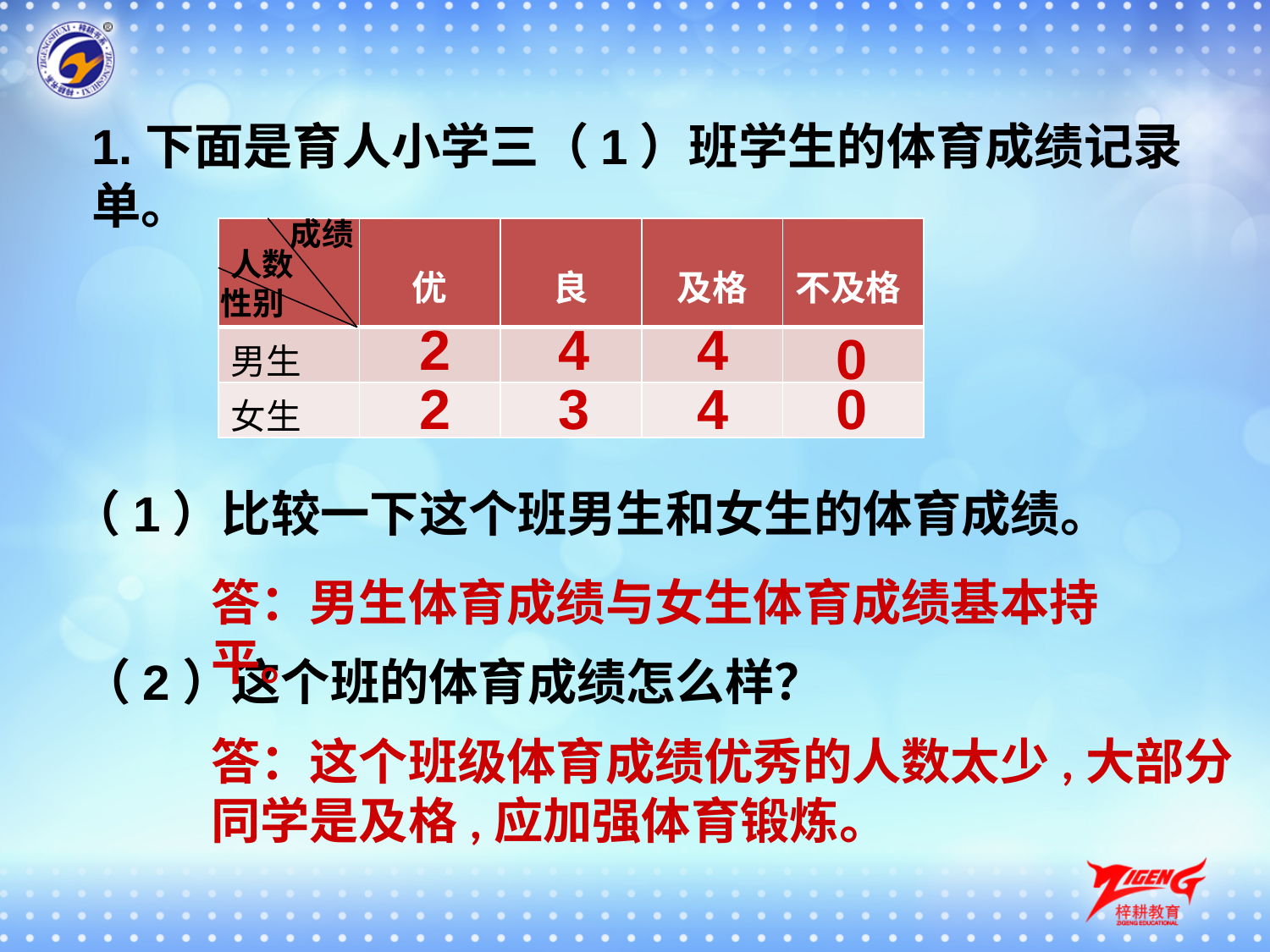

1.下面是育人小学三（1）班学生的体育成绩记录单。
成绩
人数
性别
|  | 优 | 良 | 及格 | 不及格 |
| --- | --- | --- | --- | --- |
| 男生 |  |  |  |  |
| 女生 |  |  |  |  |
2
4
4
0
2
3
4
0
（1）比较一下这个班男生和女生的体育成绩。
答：男生体育成绩与女生体育成绩基本持平。
（2）这个班的体育成绩怎么样？
答：这个班级体育成绩优秀的人数太少,大部分同学是及格,应加强体育锻炼。